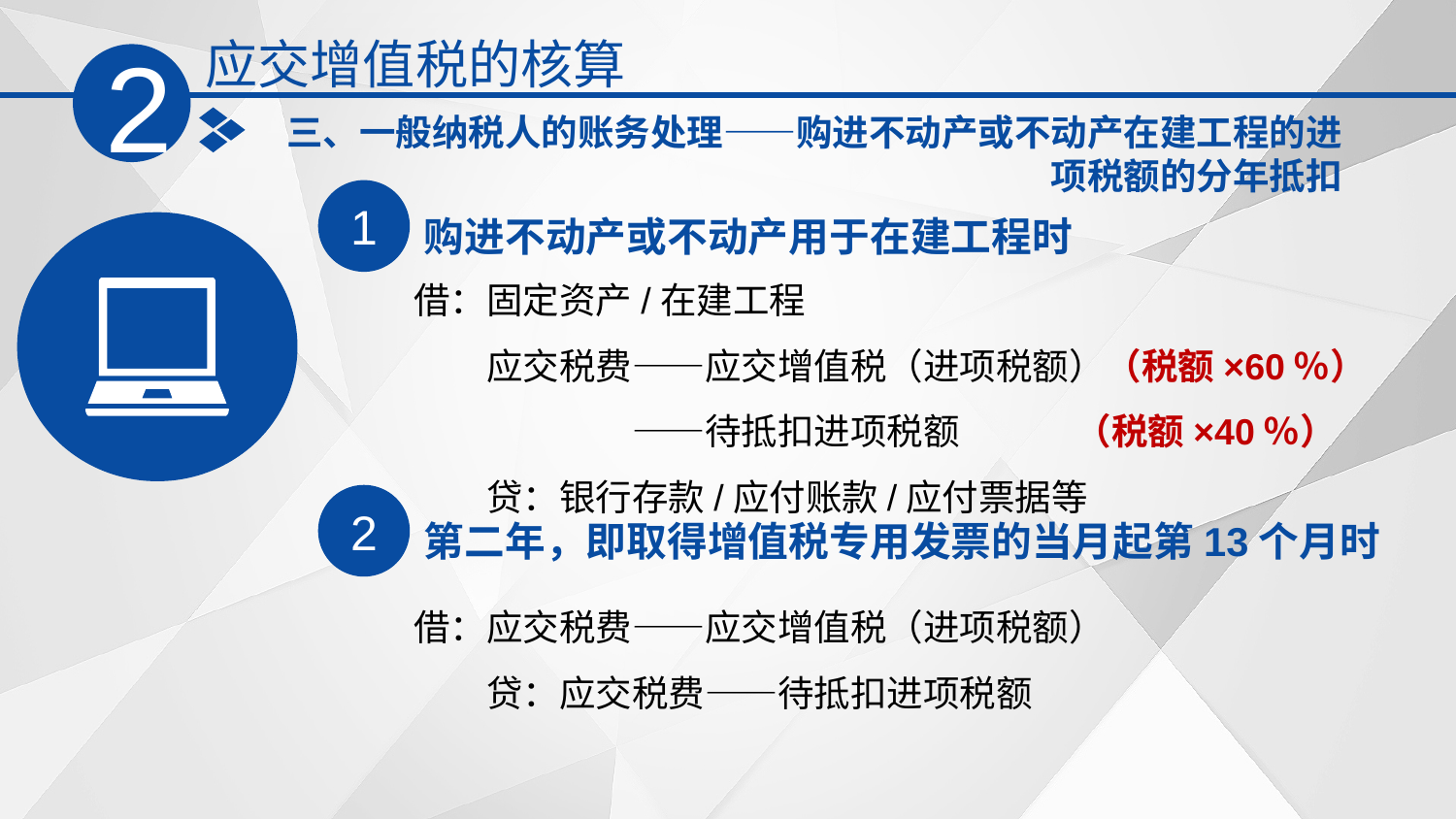

应交增值税的核算
2

三、一般纳税人的账务处理——购进不动产或不动产在建工程的进项税额的分年抵扣

1
购进不动产或不动产用于在建工程时

借：固定资产/在建工程
　　应交税费——应交增值税（进项税额）（税额×60％）
　　　　　　——待抵扣进项税额              （税额×40％）
　　贷：银行存款/应付账款/应付票据等
2
第二年，即取得增值税专用发票的当月起第13个月时
借：应交税费——应交增值税（进项税额）
　　贷：应交税费——待抵扣进项税额